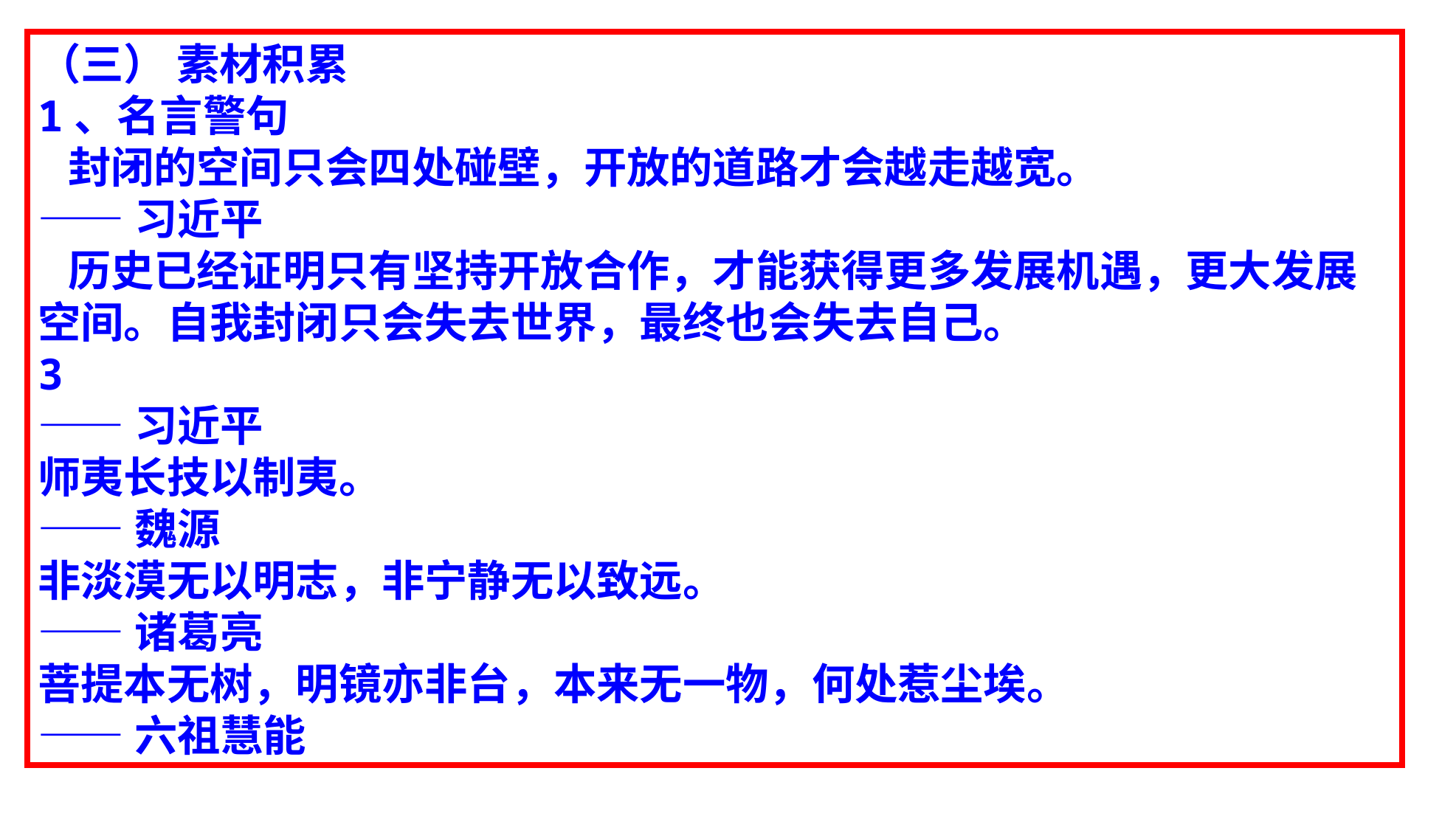

（三） 素材积累
1、名言警句
  封闭的空间只会四处碰壁，开放的道路才会越走越宽。
——习近平
  历史已经证明只有坚持开放合作，才能获得更多发展机遇，更大发展空间。自我封闭只会失去世界，最终也会失去自己。
3
——习近平
师夷长技以制夷。
——魏源
非淡漠无以明志，非宁静无以致远。
——诸葛亮
菩提本无树，明镜亦非台，本来无一物，何处惹尘埃。
——六祖慧能